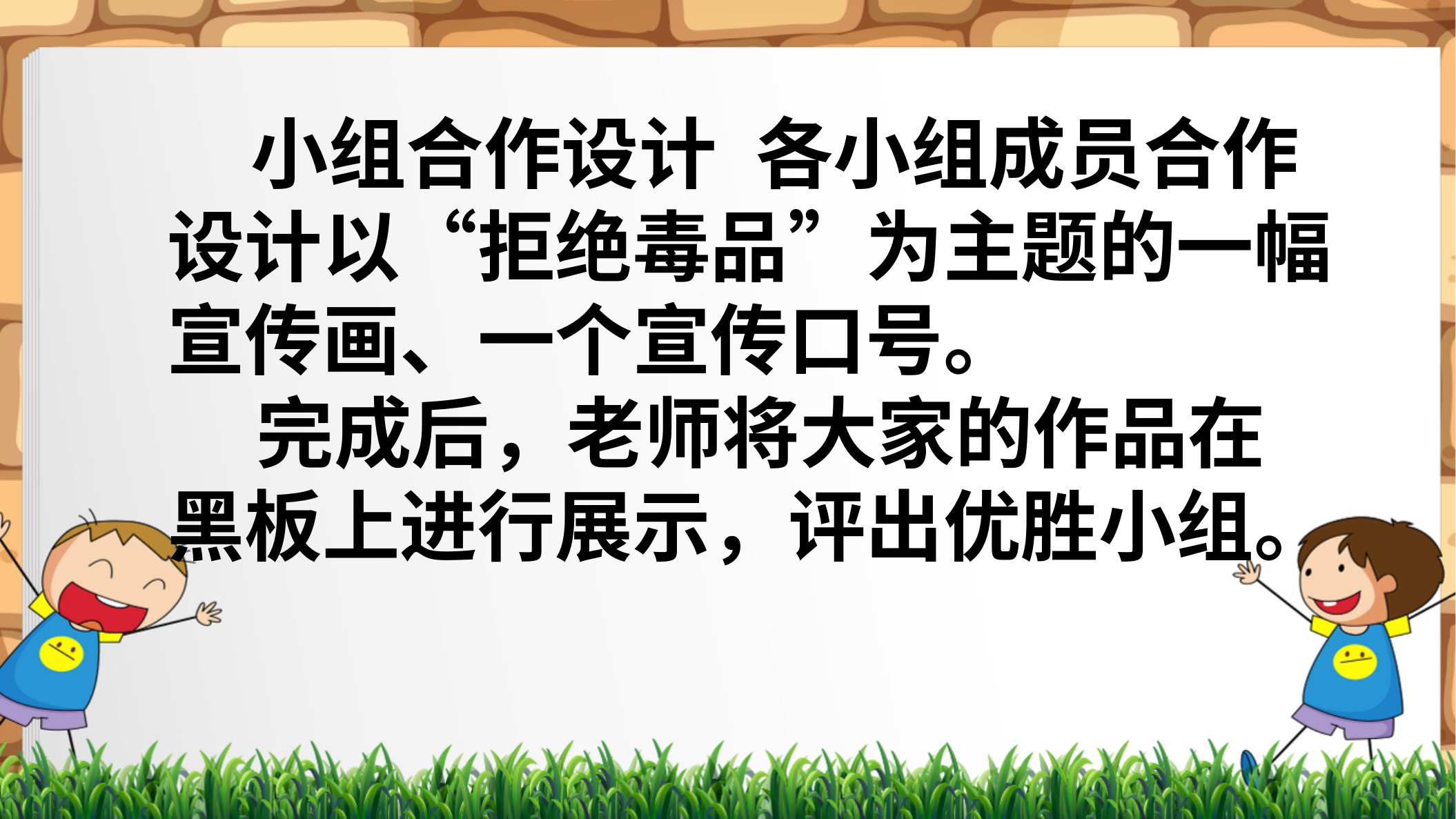

小组合作设计 各小组成员合作设计以“拒绝毒品”为主题的一幅宣传画、一个宣传口号。
    完成后，老师将大家的作品在黑板上进行展示，评出优胜小组。